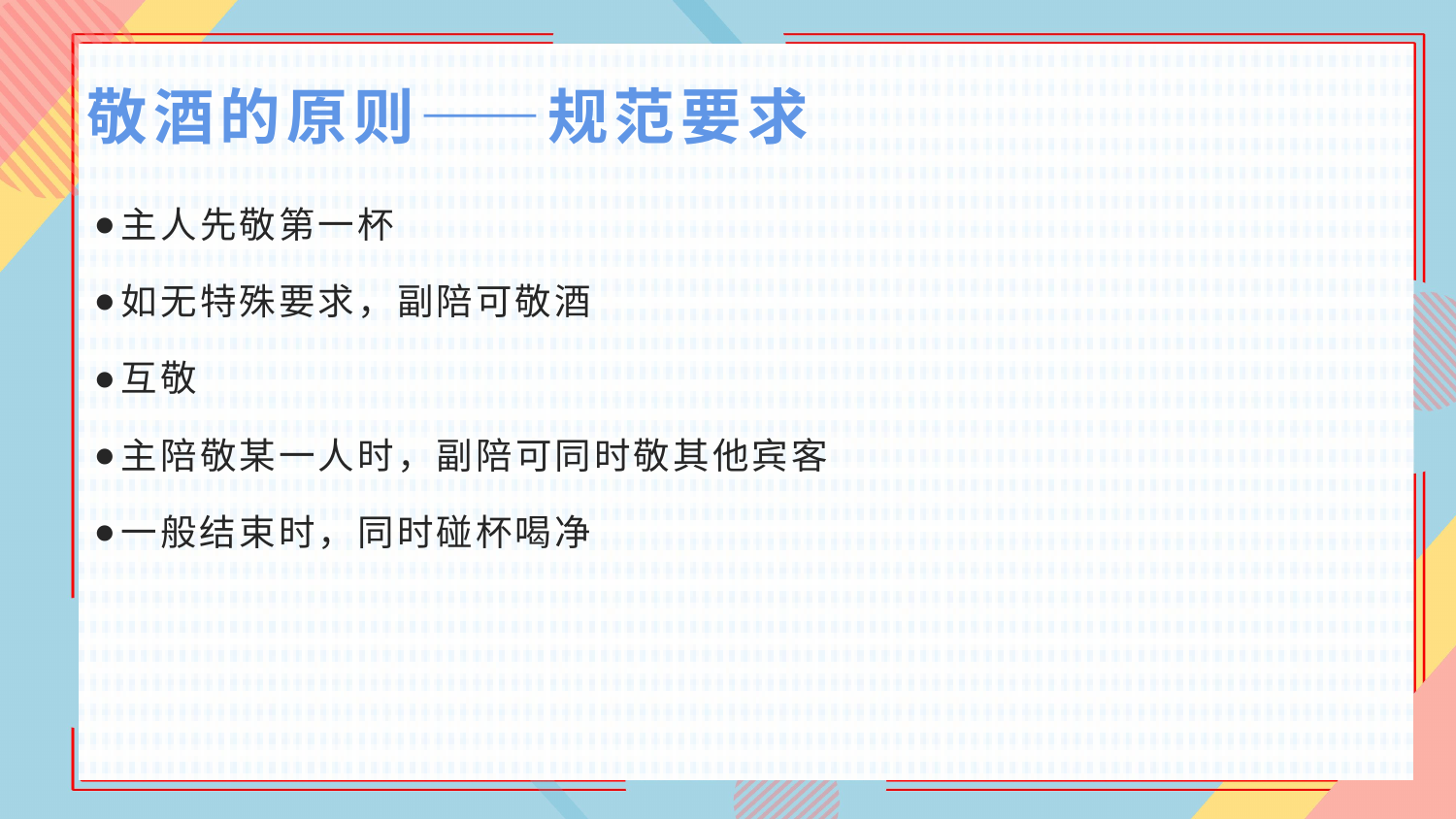

# 敬酒的原则——规范要求
主人先敬第一杯
如无特殊要求，副陪可敬酒
互敬
主陪敬某一人时，副陪可同时敬其他宾客
一般结束时，同时碰杯喝净